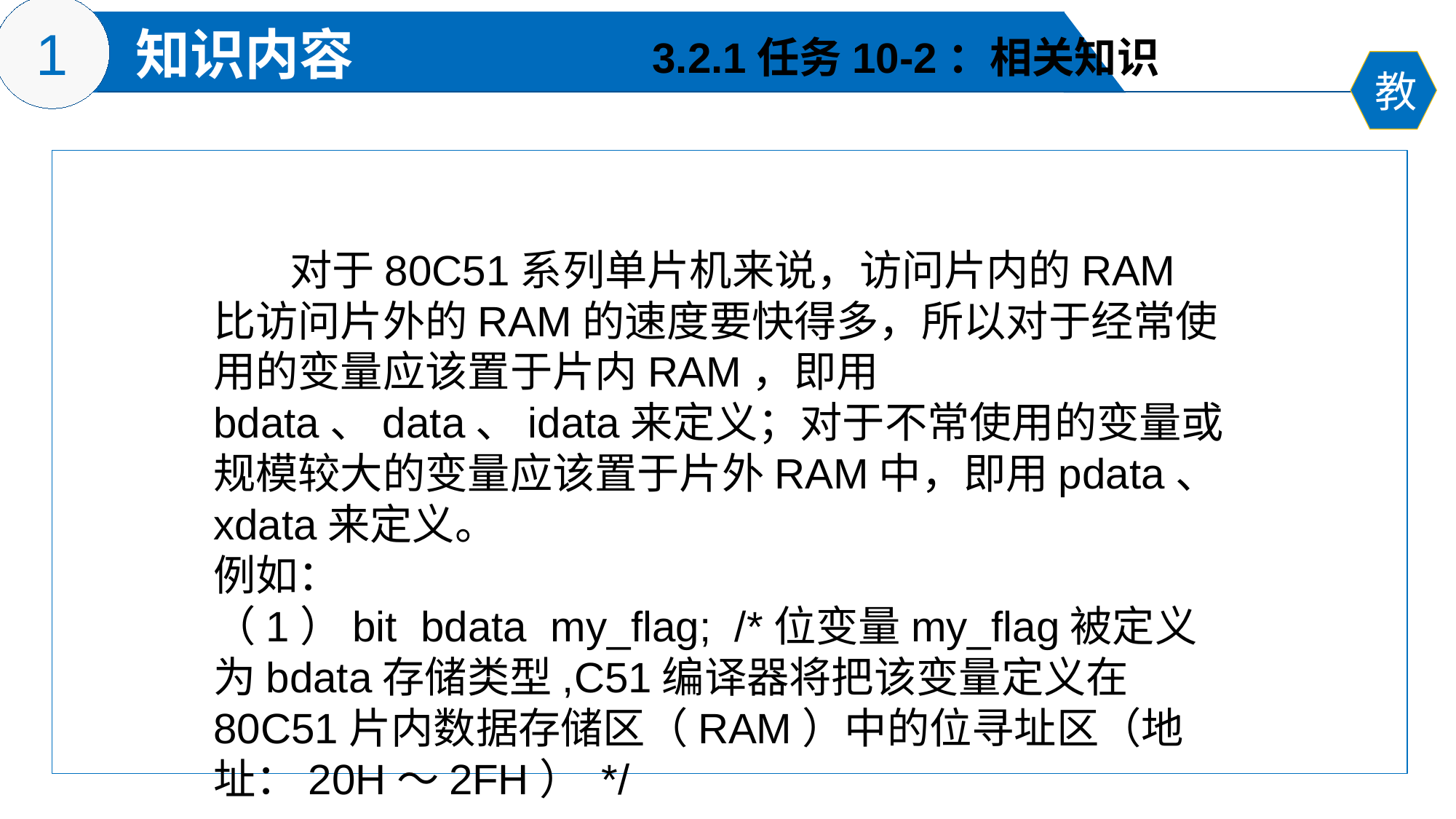

3.2.1任务10-2：相关知识

       对于80C51系列单片机来说，访问片内的RAM比访问片外的RAM的速度要快得多，所以对于经常使用的变量应该置于片内RAM，即用bdata、data、idata来定义；对于不常使用的变量或规模较大的变量应该置于片外RAM中，即用pdata、xdata来定义。
例如：
（1）bit  bdata  my_flag;  /*位变量my_flag被定义为bdata存储类型,C51编译器将把该变量定义在80C51片内数据存储区（RAM）中的位寻址区（地址：20H～2FH） */